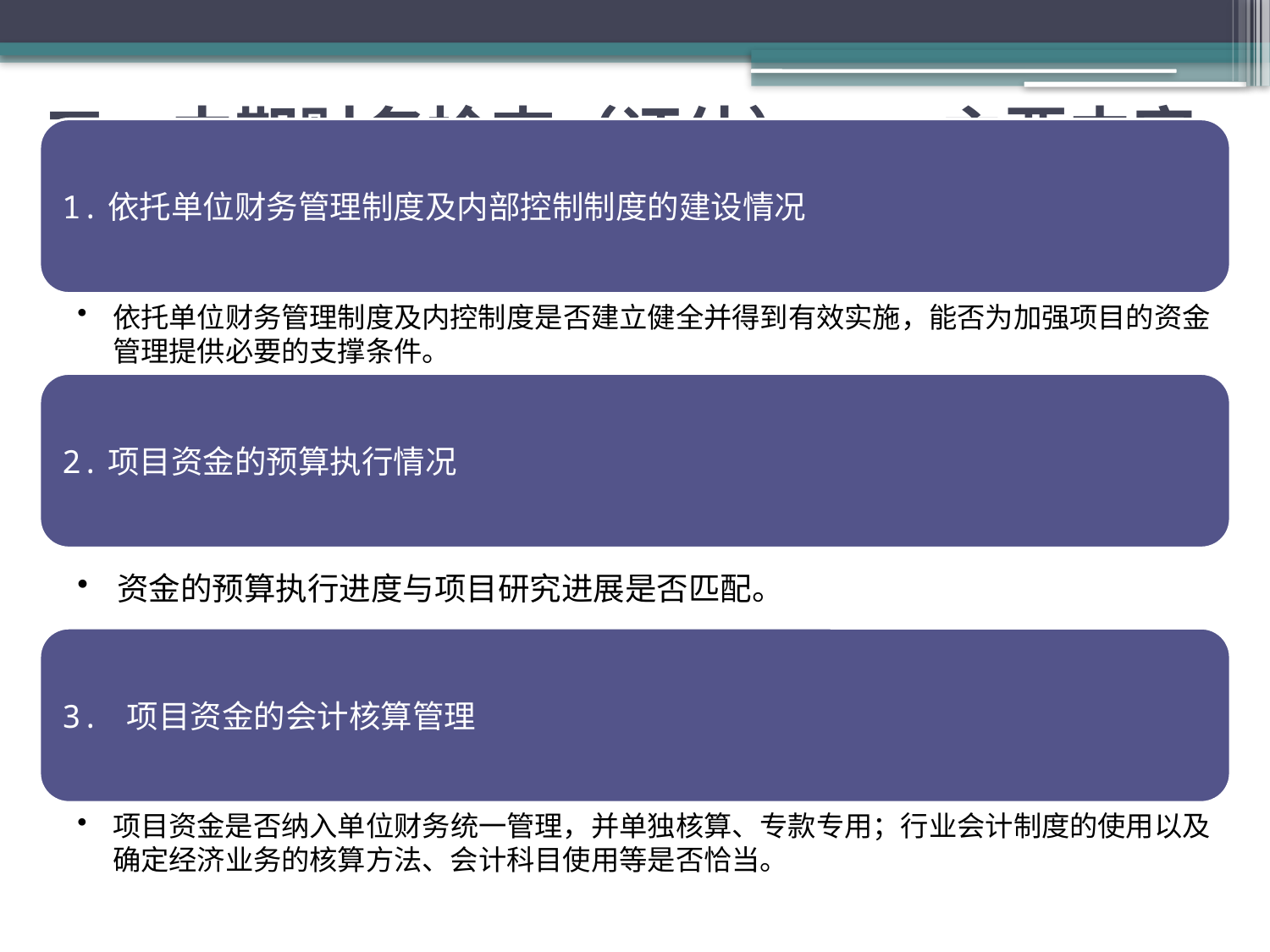

# 三、中期财务检查（评估）——主要内容
1.依托单位财务管理制度及内部控制制度的建设情况
依托单位财务管理制度及内控制度是否建立健全并得到有效实施，能否为加强项目的资金管理提供必要的支撑条件。
2.项目资金的预算执行情况
资金的预算执行进度与项目研究进展是否匹配。
3. 项目资金的会计核算管理
项目资金是否纳入单位财务统一管理，并单独核算、专款专用；行业会计制度的使用以及确定经济业务的核算方法、会计科目使用等是否恰当。